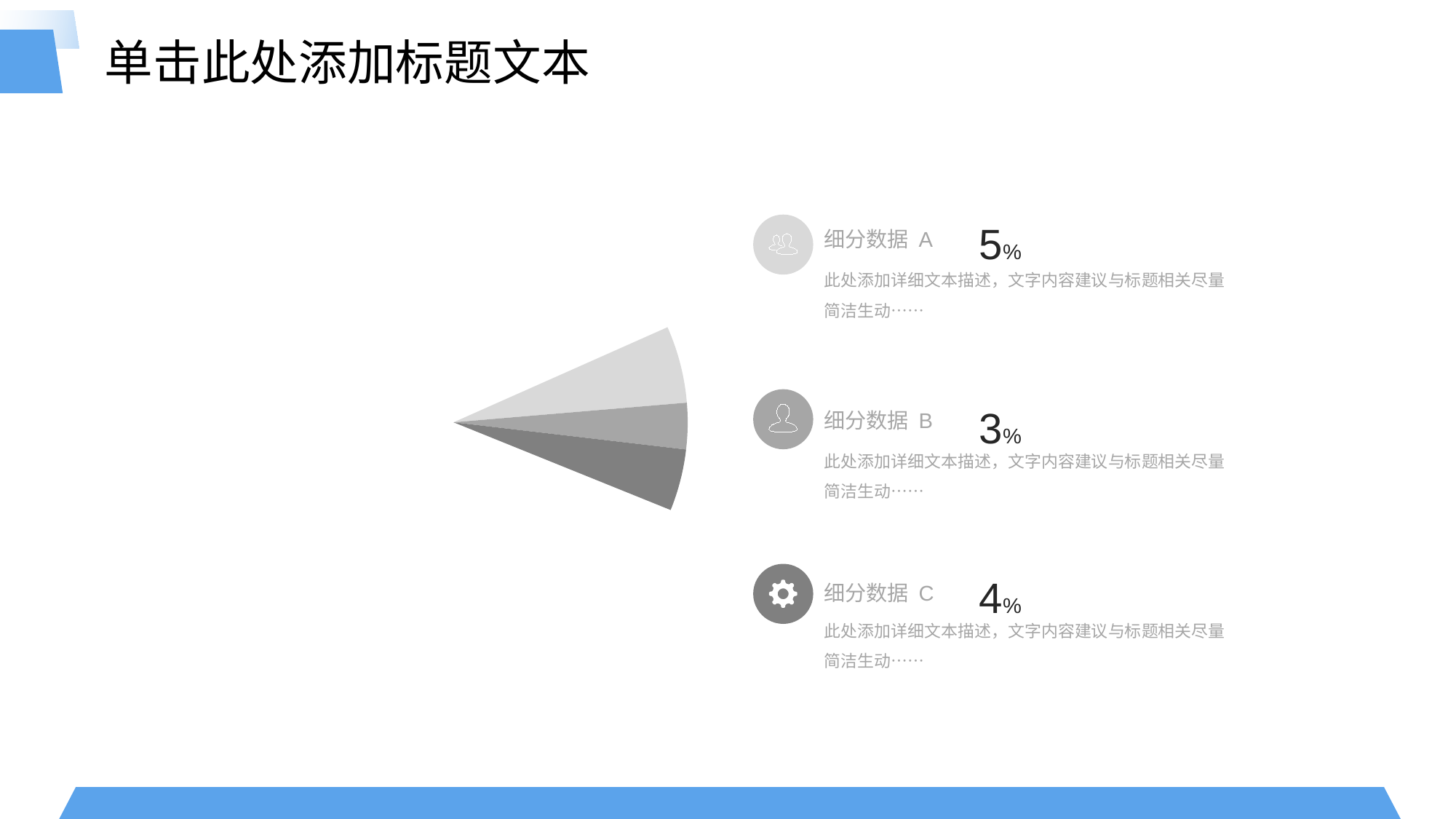

单击此处添加标题文本

### Chart

| Category | 辅助 | 占比 |
|---|---|---|
| A | 82.0 | 82.0 |
| B | 5.0 | 12.0 |
5%
细分数据 A

此处添加详细文本描述，文字内容建议与标题相关尽量简洁生动……

3%

细分数据 B

此处添加详细文本描述，文字内容建议与标题相关尽量简洁生动……
4%
细分数据 C

此处添加详细文本描述，文字内容建议与标题相关尽量简洁生动……